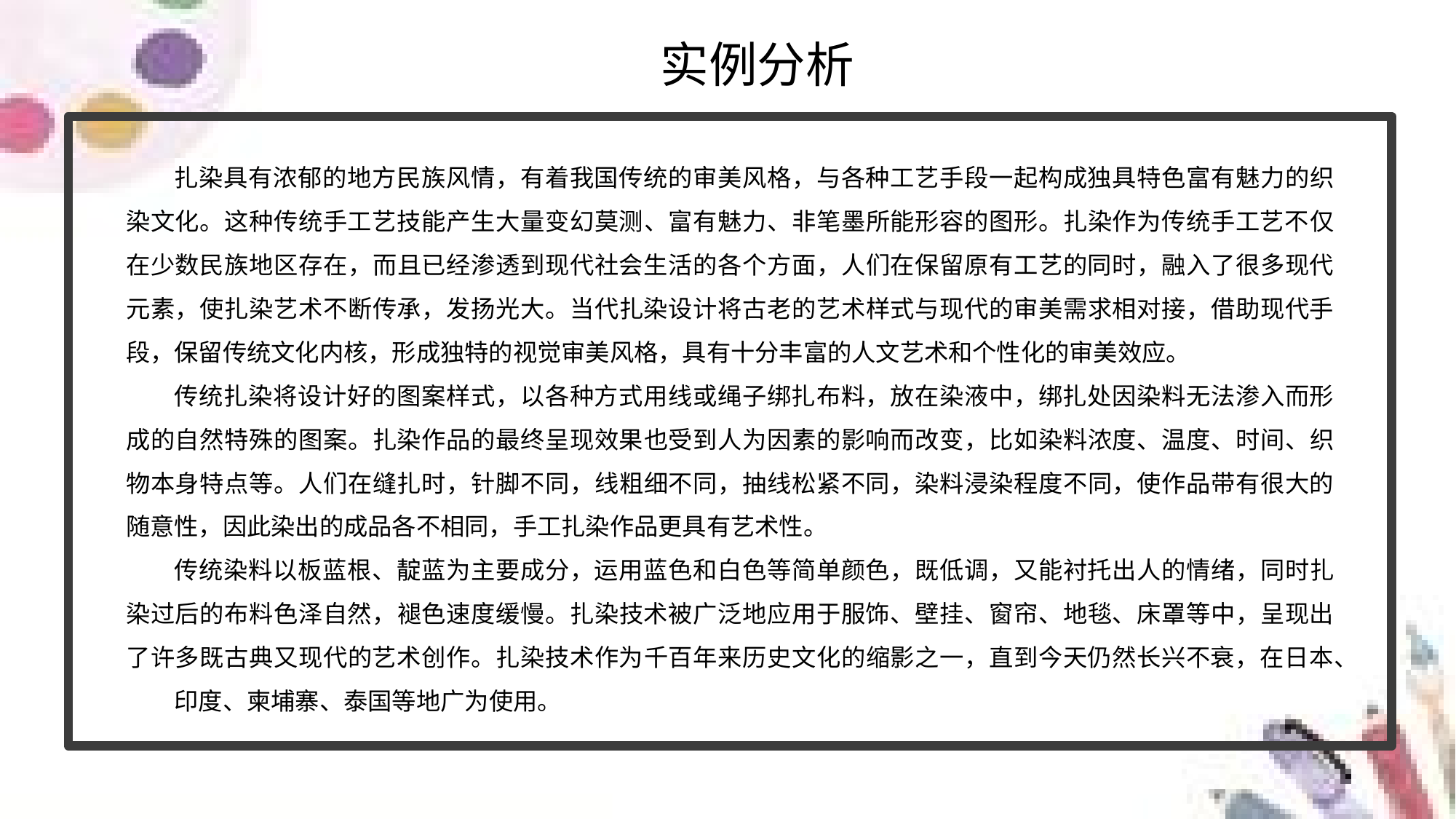

实例分析

扎染具有浓郁的地方民族风情，有着我国传统的审美风格，与各种工艺手段一起构成独具特色富有魅力的织染文化。这种传统手工艺技能产生大量变幻莫测、富有魅力、非笔墨所能形容的图形。扎染作为传统手工艺不仅在少数民族地区存在，而且已经渗透到现代社会生活的各个方面，人们在保留原有工艺的同时，融入了很多现代元素，使扎染艺术不断传承，发扬光大。当代扎染设计将古老的艺术样式与现代的审美需求相对接，借助现代手段，保留传统文化内核，形成独特的视觉审美风格，具有十分丰富的人文艺术和个性化的审美效应。
传统扎染将设计好的图案样式，以各种方式用线或绳子绑扎布料，放在染液中，绑扎处因染料无法渗入而形成的自然特殊的图案。扎染作品的最终呈现效果也受到人为因素的影响而改变，比如染料浓度、温度、时间、织物本身特点等。人们在缝扎时，针脚不同，线粗细不同，抽线松紧不同，染料浸染程度不同，使作品带有很大的随意性，因此染出的成品各不相同，手工扎染作品更具有艺术性。
传统染料以板蓝根、靛蓝为主要成分，运用蓝色和白色等简单颜色，既低调，又能衬托出人的情绪，同时扎染过后的布料色泽自然，褪色速度缓慢。扎染技术被广泛地应用于服饰、壁挂、窗帘、地毯、床罩等中，呈现出了许多既古典又现代的艺术创作。扎染技术作为千百年来历史文化的缩影之一，直到今天仍然长兴不衰，在日本、
印度、柬埔寨、泰国等地广为使用。